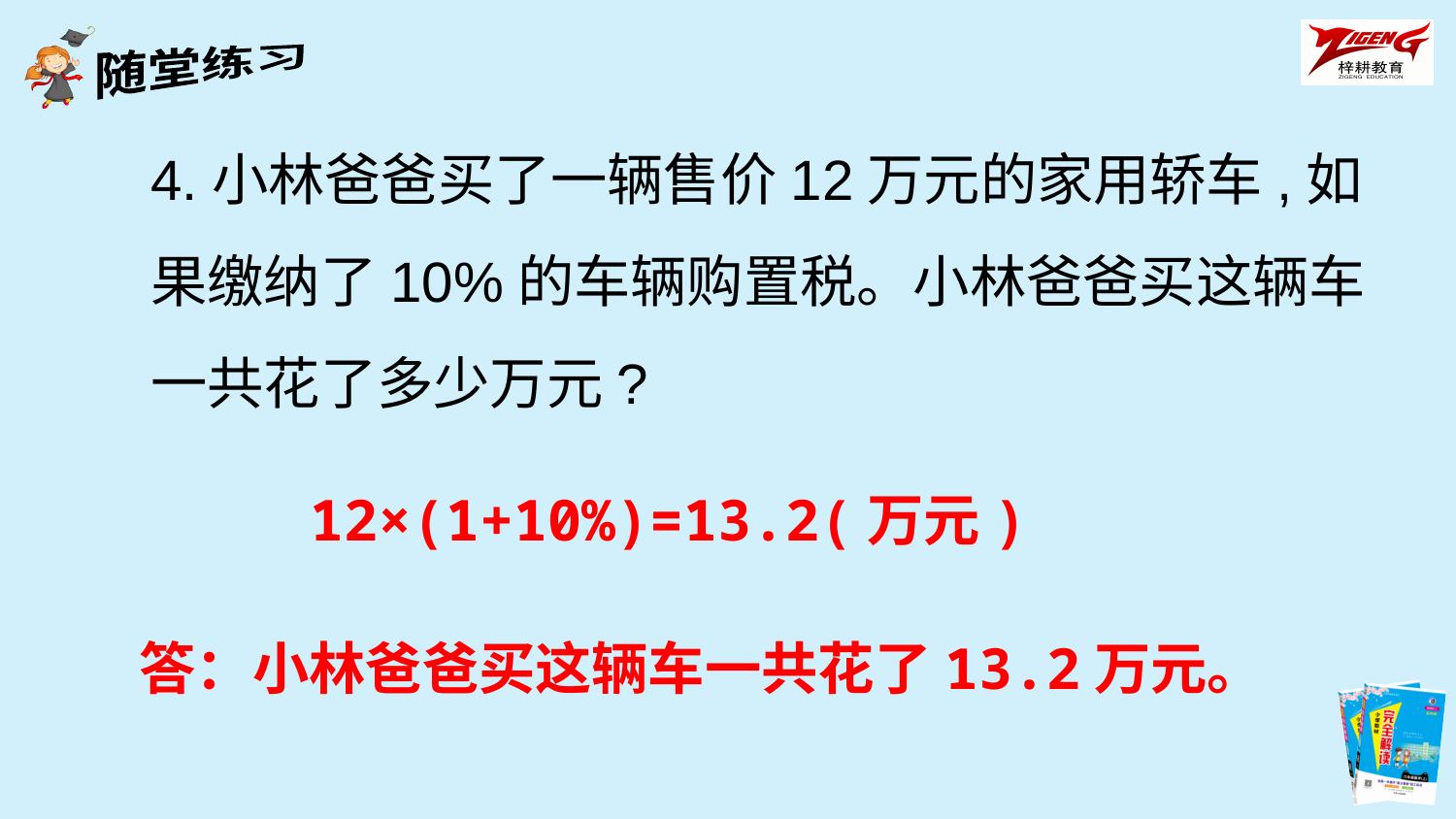

4.小林爸爸买了一辆售价12万元的家用轿车,如果缴纳了10%的车辆购置税。小林爸爸买这辆车一共花了多少万元?
12×(1+10%)=13.2(万元)
答：小林爸爸买这辆车一共花了13.2万元。